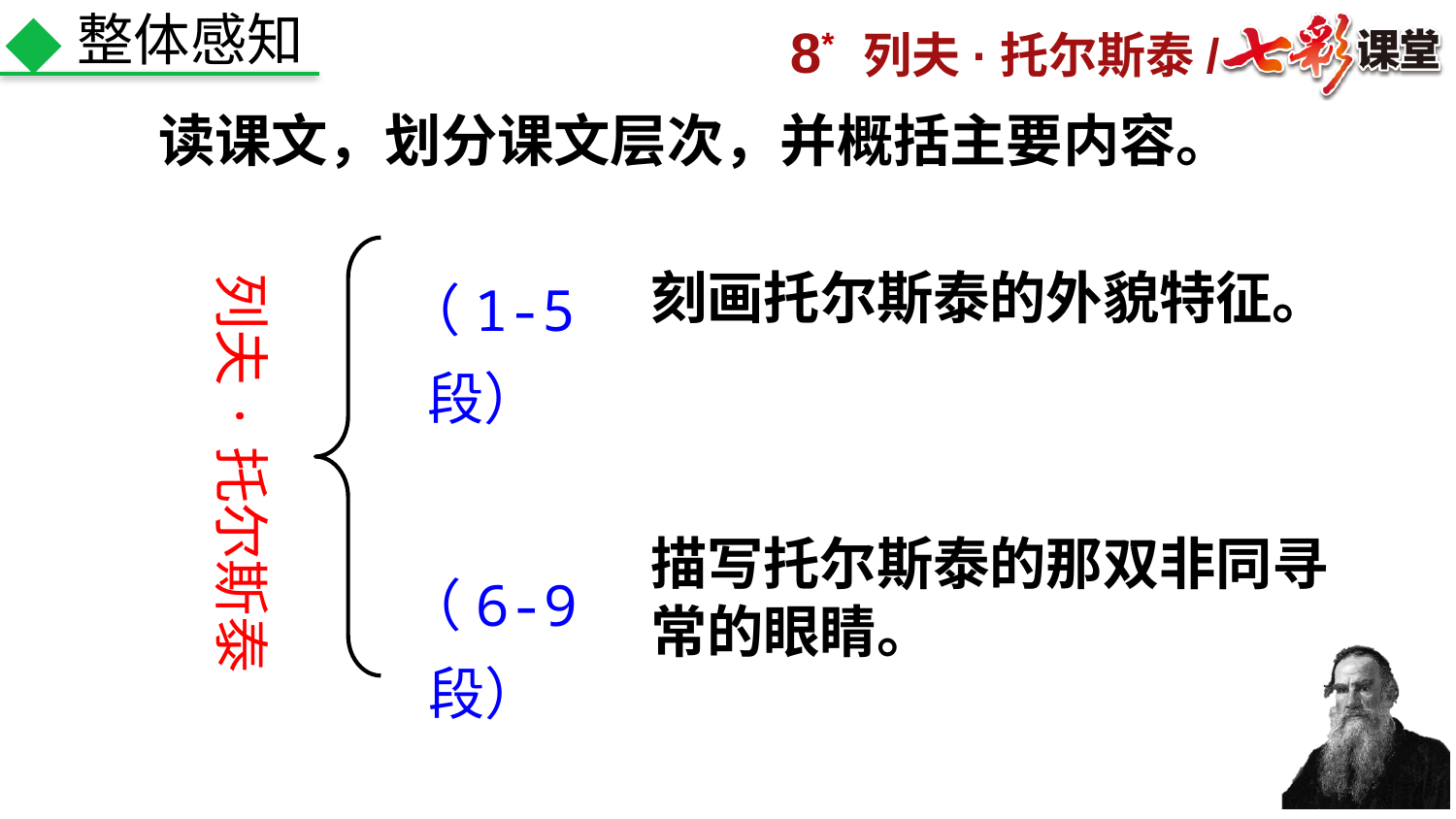

整体感知

读课文，划分课文层次，并概括主要内容。

 （1-5段）
列夫·托尔斯泰
刻画托尔斯泰的外貌特征。
描写托尔斯泰的那双非同寻常的眼睛。
 （6-9段）